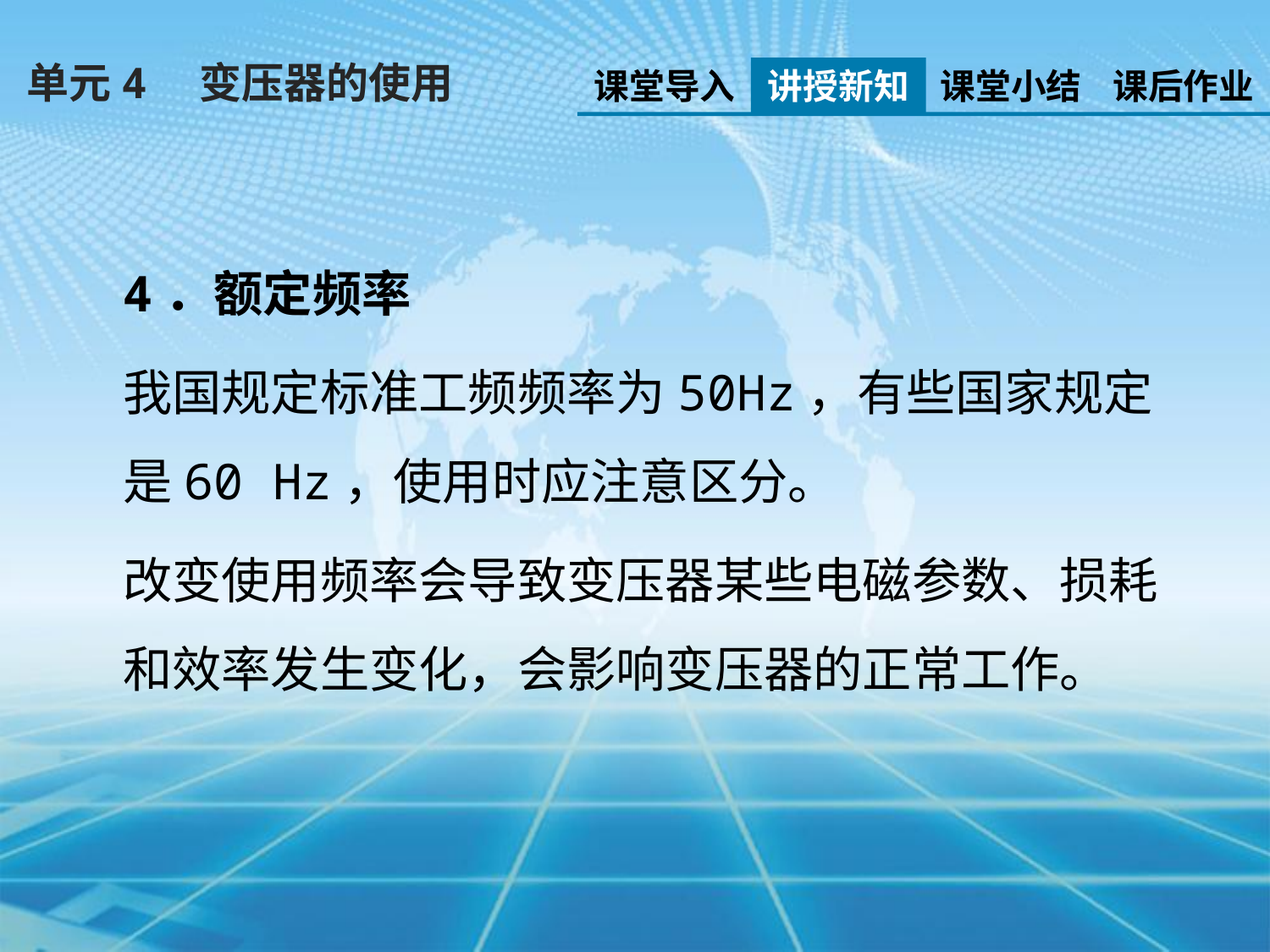

单元4　变压器的使用
课堂导入
讲授新知
课堂小结
课后作业
4．额定频率
我国规定标准工频频率为50Hz，有些国家规定是60 Hz，使用时应注意区分。
改变使用频率会导致变压器某些电磁参数、损耗和效率发生变化，会影响变压器的正常工作。